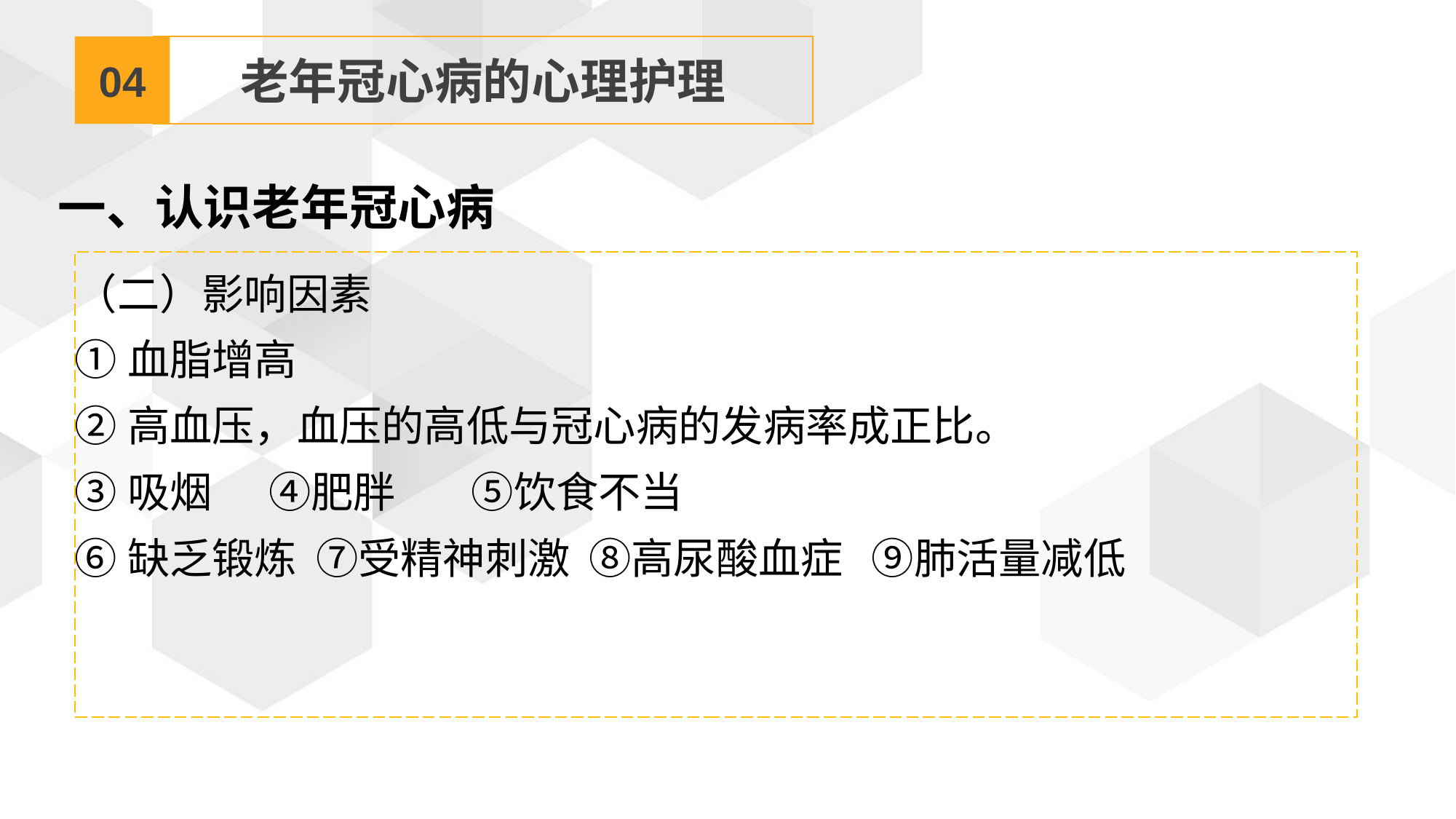

04
老年冠心病的心理护理
一、认识老年冠心病
（二）影响因素
①血脂增高
②高血压，血压的高低与冠心病的发病率成正比。
③吸烟      ④肥胖        ⑤饮食不当
⑥缺乏锻炼  ⑦受精神刺激  ⑧高尿酸血症   ⑨肺活量减低